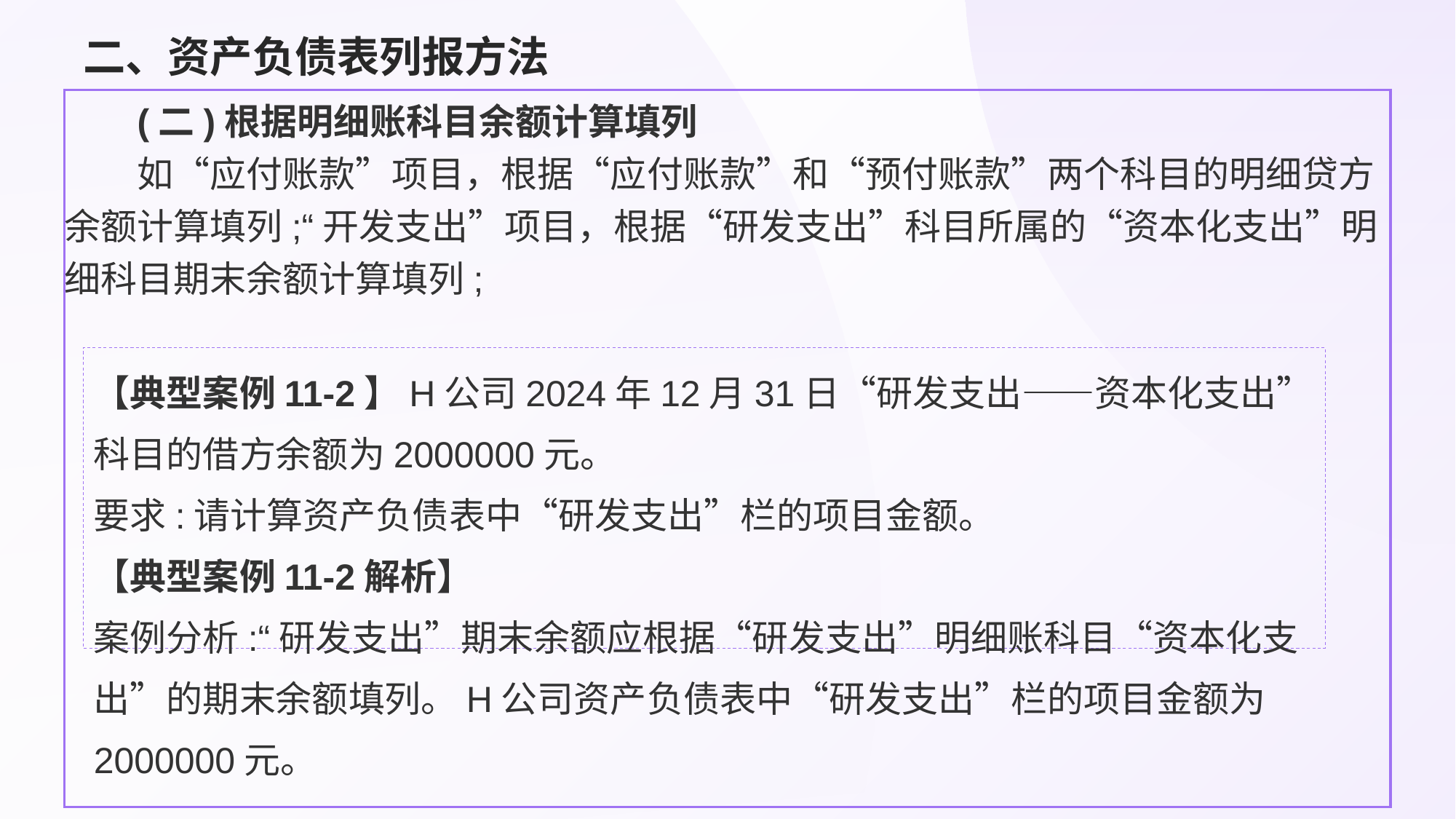

# 二、资产负债表列报方法
(二)根据明细账科目余额计算填列
如“应付账款”项目，根据“应付账款”和“预付账款”两个科目的明细贷方余额计算填列;“开发支出”项目，根据“研发支出”科目所属的“资本化支出”明细科目期末余额计算填列;

【典型案例11-2】H公司2024年12月31日“研发支出——资本化支出”科目的借方余额为2000000元。
要求:请计算资产负债表中“研发支出”栏的项目金额。
【典型案例11-2解析】
案例分析:“研发支出”期末余额应根据“研发支出”明细账科目“资本化支出”的期末余额填列。H公司资产负债表中“研发支出”栏的项目金额为2000000元。